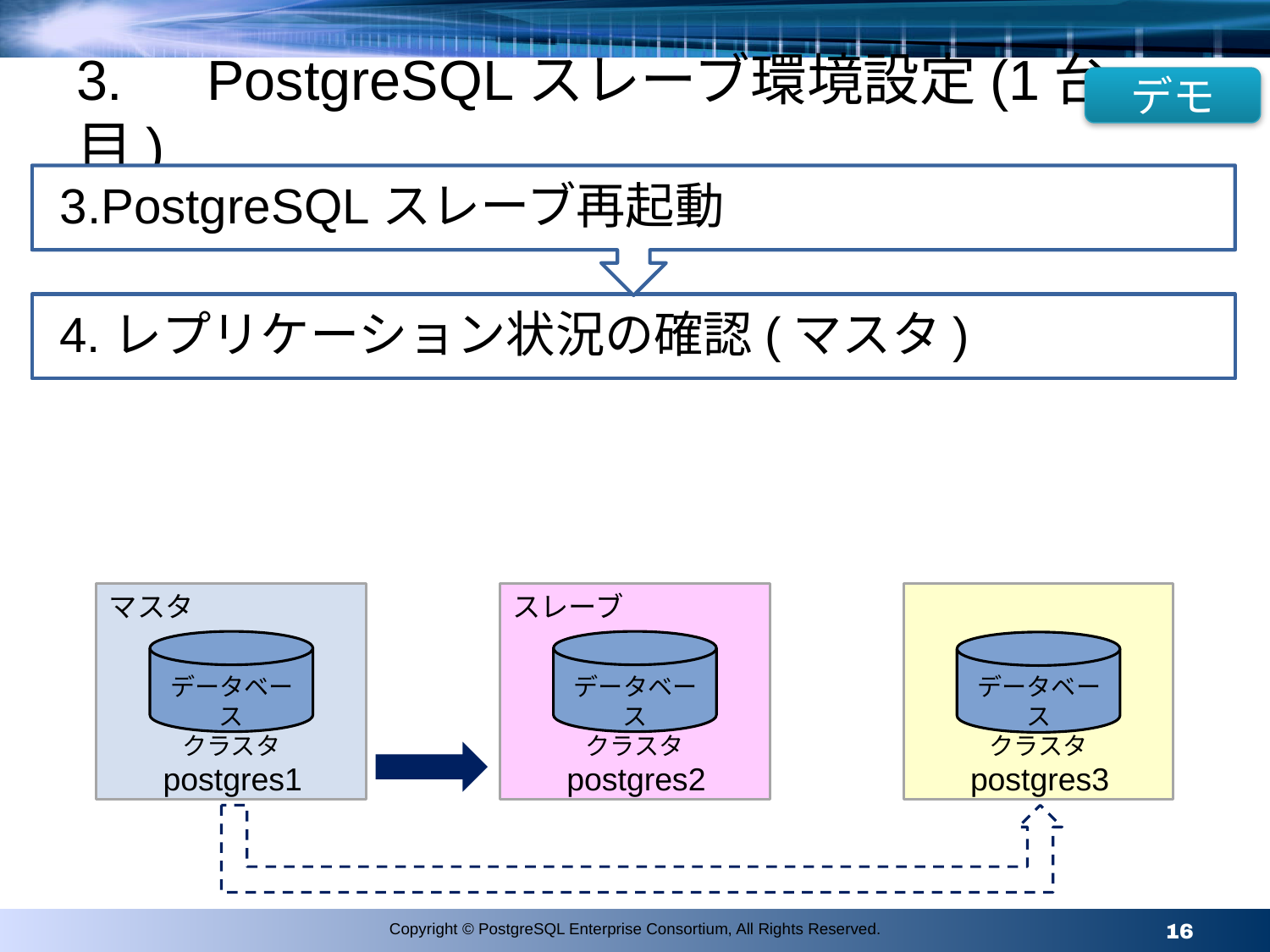

デモ
# 3.　PostgreSQLスレーブ環境設定(1台目)
4.レプリケーション状況の確認(マスタ)
3.PostgreSQLスレーブ再起動
マスタ
スレーブ

データベース
クラスタ
データベース
クラスタ
データベース
クラスタ

postgres1
postgres2
postgres3

16